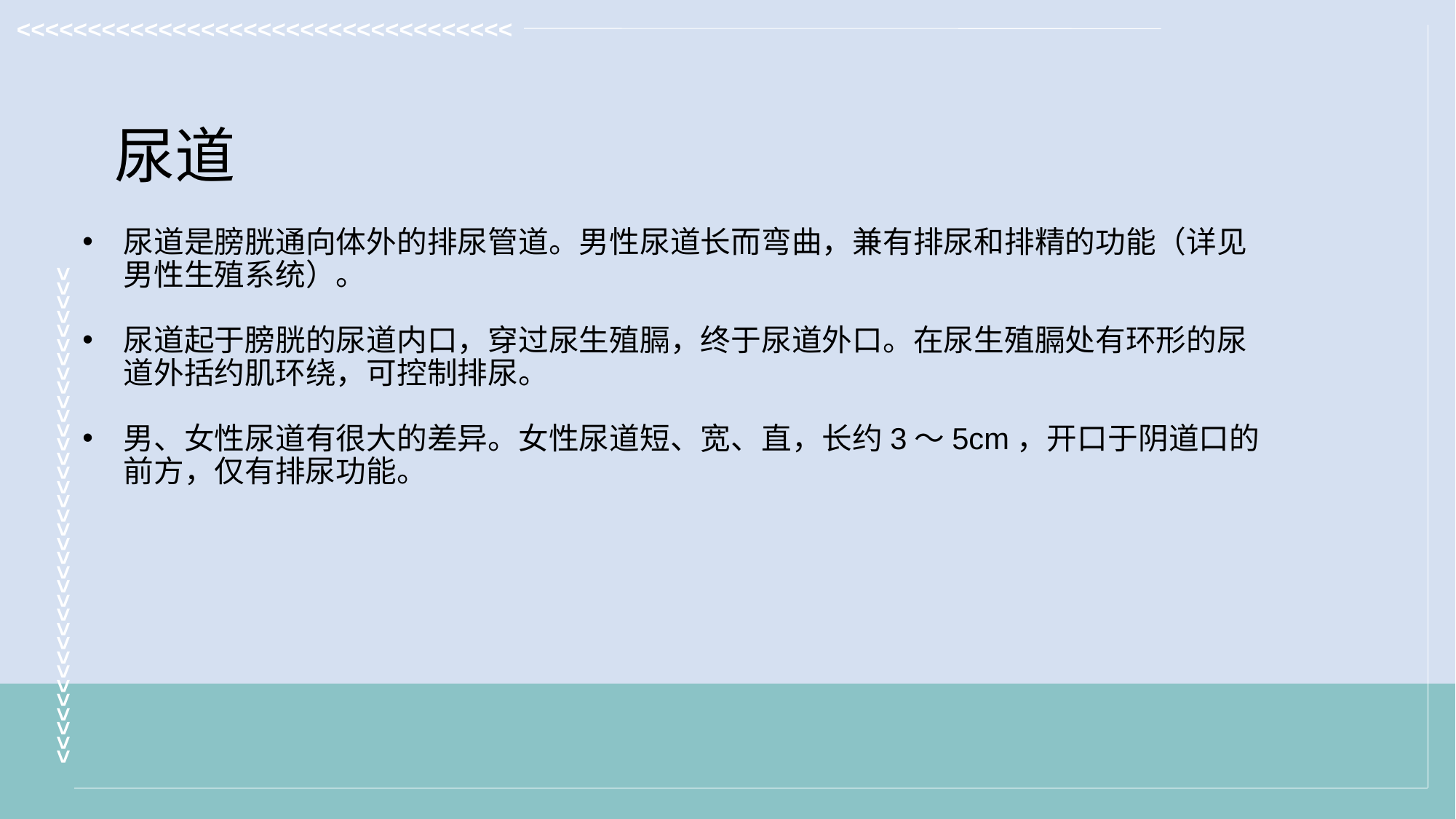

尿道

尿道是膀胱通向体外的排尿管道。男性尿道长而弯曲，兼有排尿和排精的功能（详见男性生殖系统）。

尿道起于膀胱的尿道内口，穿过尿生殖膈，终于尿道外口。在尿生殖膈处有环形的尿道外括约肌环绕，可控制排尿。

男、女性尿道有很大的差异。女性尿道短、宽、直，长约3～5cm，开口于阴道口的前方，仅有排尿功能。